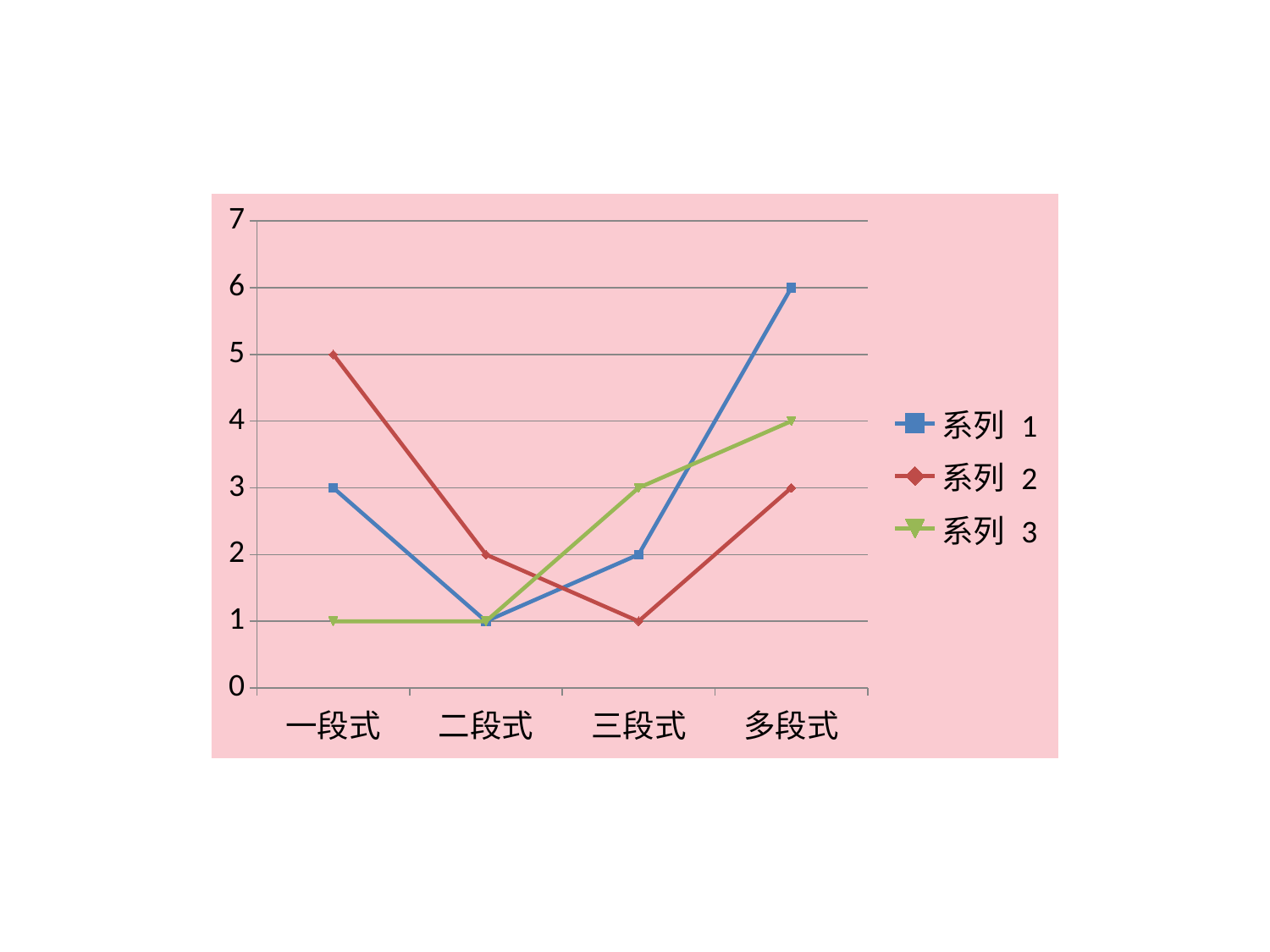

### Chart

| Category | 系列 1 | 系列 2 | 系列 3 |
|---|---|---|---|
| 一段式 | 3.0 | 5.0 | 1.0 |
| 二段式 | 1.0 | 2.0 | 1.0 |
| 三段式 | 2.0 | 1.0 | 3.0 |
| 多段式 | 6.0 | 3.0 | 4.0 |
点击添加文本
点击添加文本
点击添加文本
点击添加文本